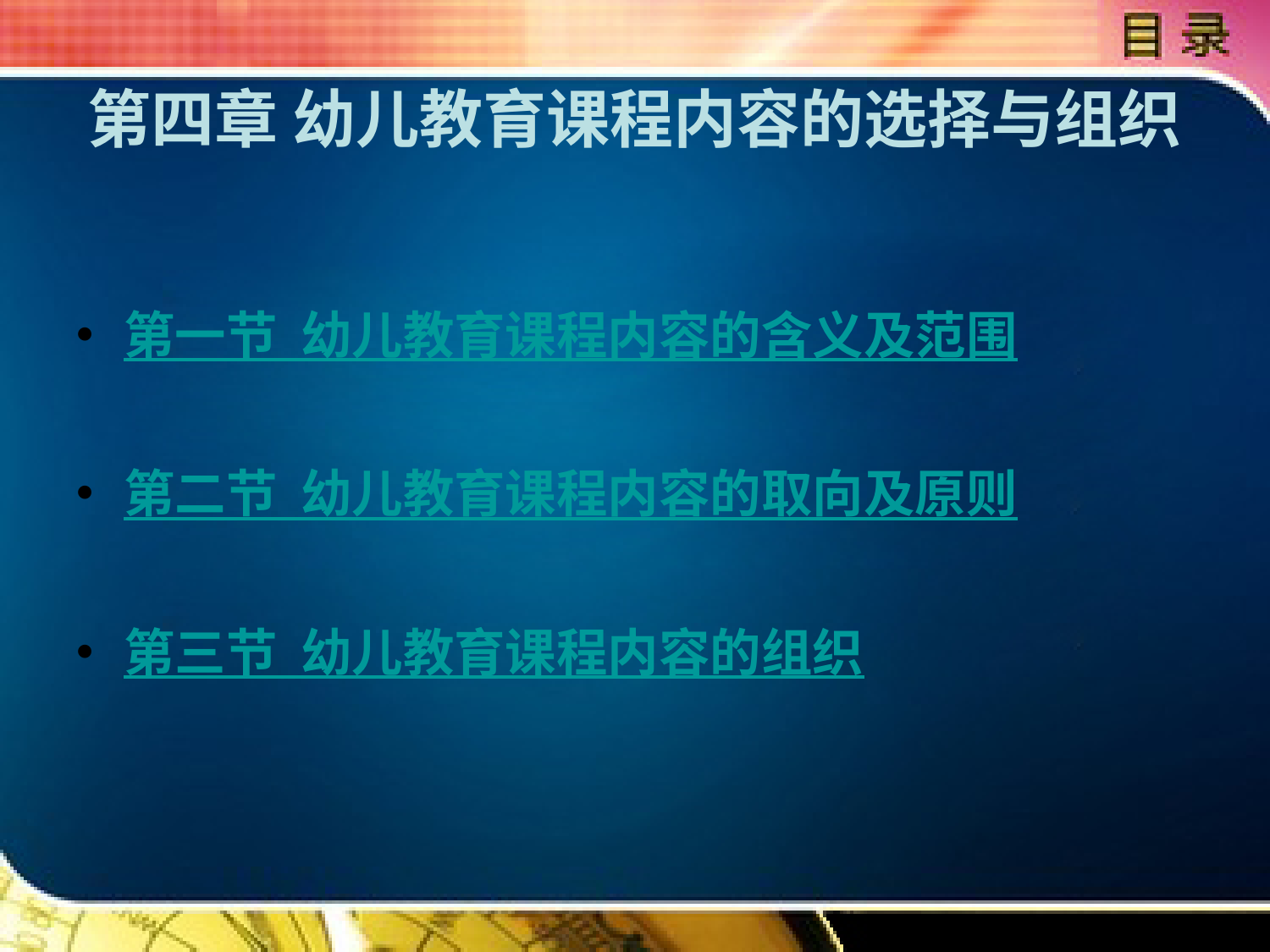

# 第四章 幼儿教育课程内容的选择与组织
第一节  幼儿教育课程内容的含义及范围
第二节  幼儿教育课程内容的取向及原则
第三节  幼儿教育课程内容的组织